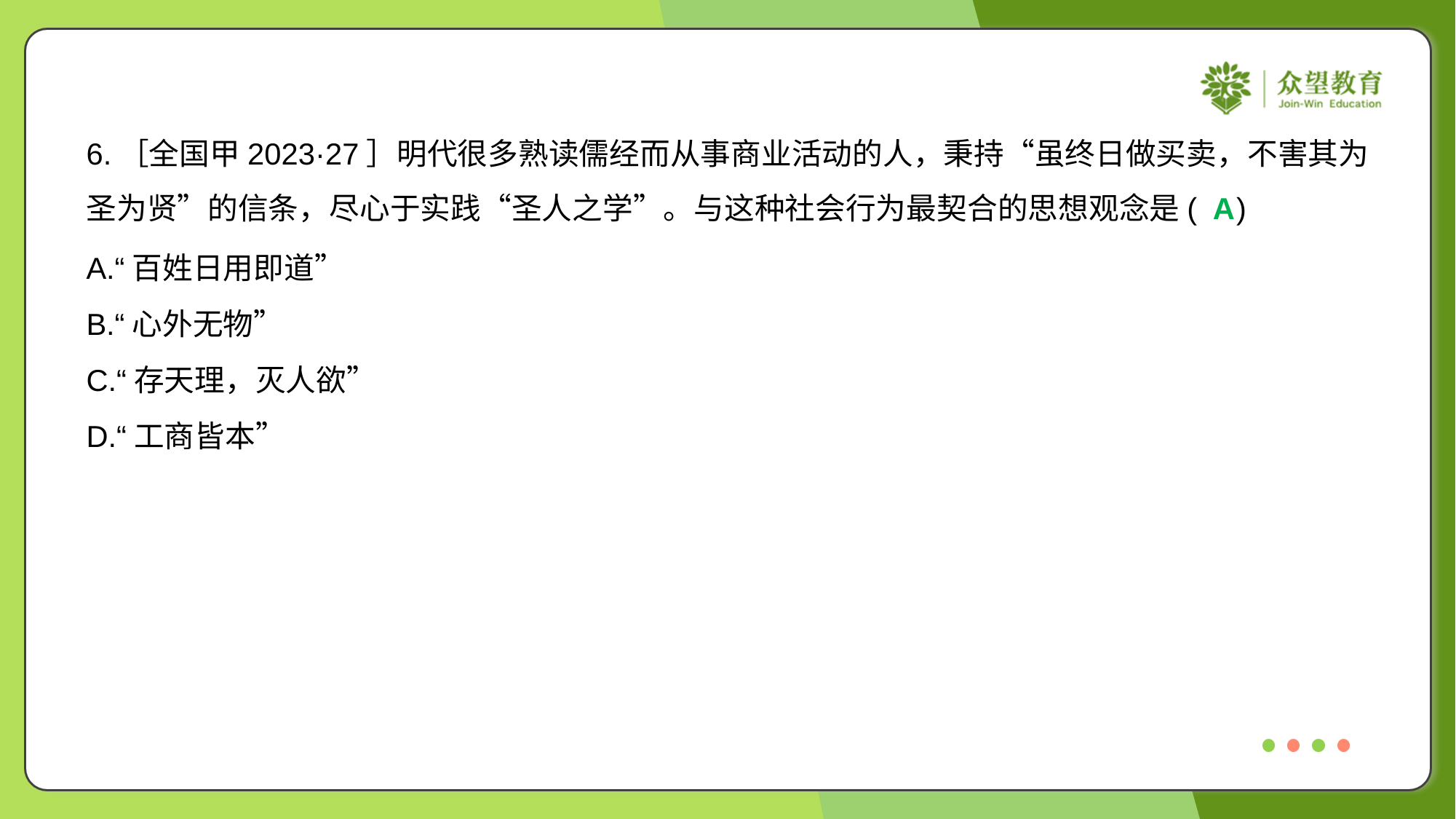

6.［全国甲2023·27］明代很多熟读儒经而从事商业活动的人，秉持“虽终日做买卖，不害其为
圣为贤”的信条，尽心于实践“圣人之学”。与这种社会行为最契合的思想观念是(     )
A
A.“百姓日用即道”
B.“心外无物”
C.“存天理，灭人欲”
D.“工商皆本”